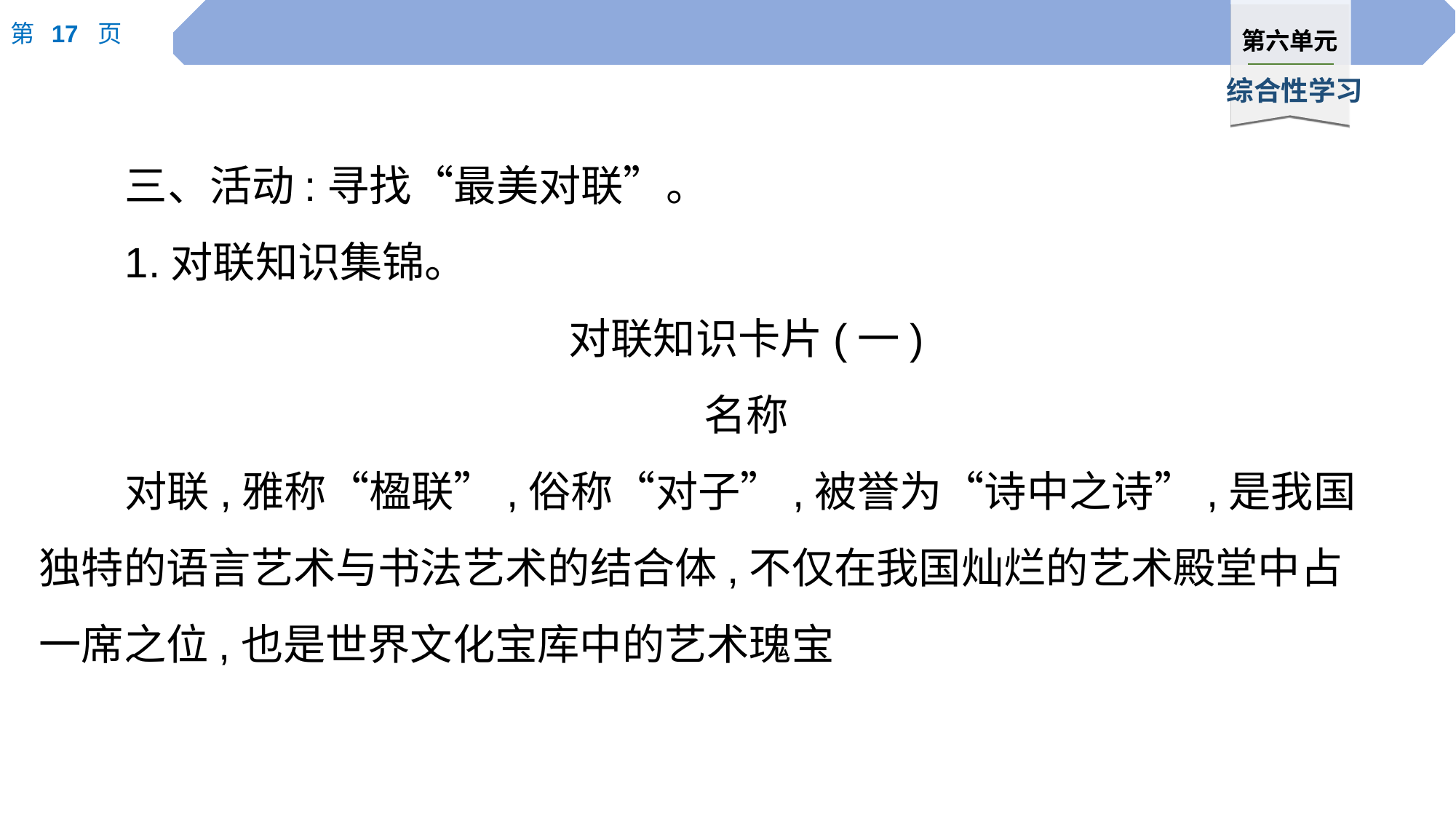

三、活动:寻找“最美对联”。
1.对联知识集锦。
对联知识卡片(一)
名称
对联,雅称“楹联”,俗称“对子”,被誉为“诗中之诗”,是我国独特的语言艺术与书法艺术的结合体,不仅在我国灿烂的艺术殿堂中占一席之位,也是世界文化宝库中的艺术瑰宝